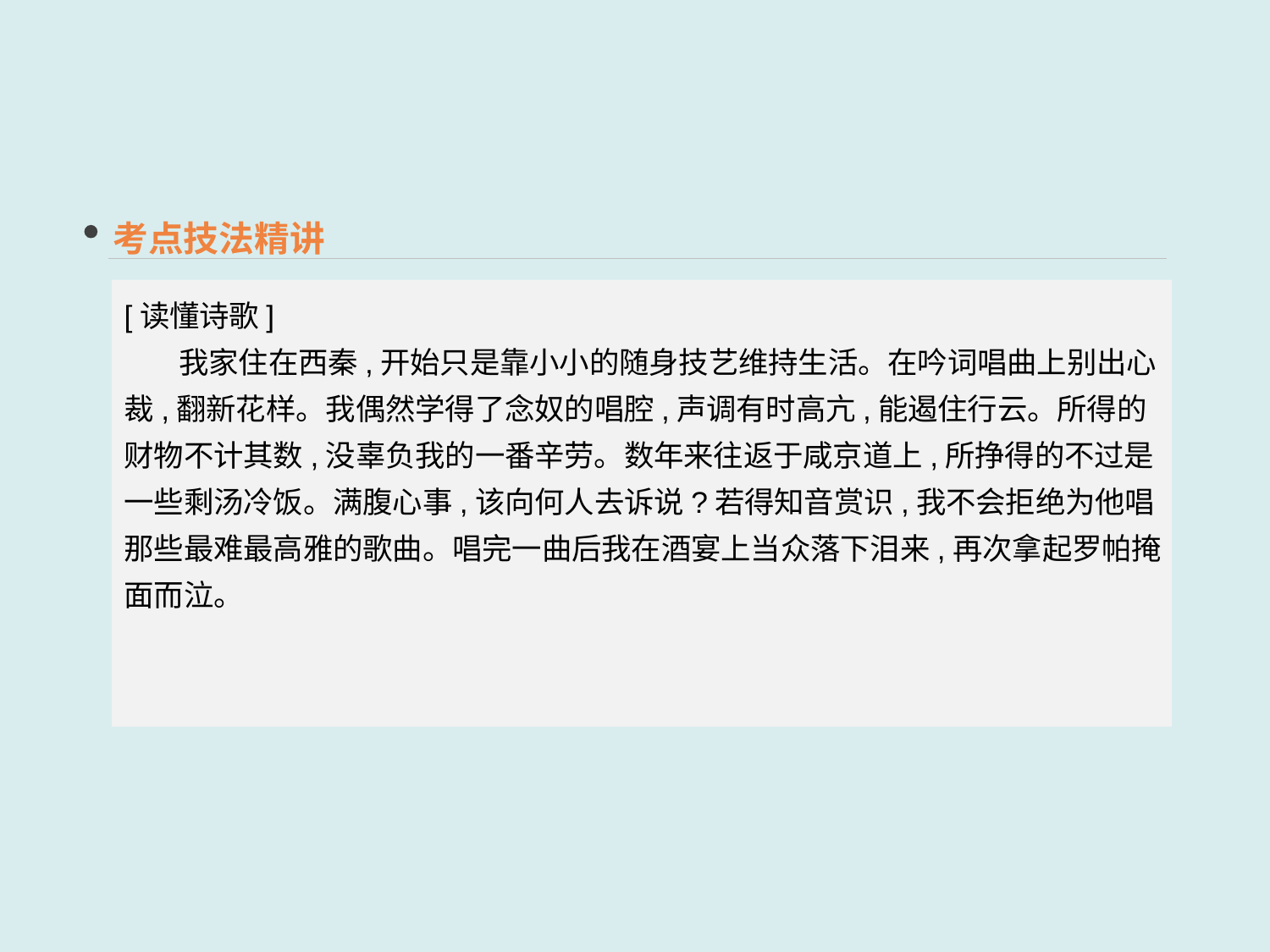

考点技法精讲

[读懂诗歌]
       我家住在西秦,开始只是靠小小的随身技艺维持生活。在吟词唱曲上别出心裁,翻新花样。我偶然学得了念奴的唱腔,声调有时高亢,能遏住行云。所得的财物不计其数,没辜负我的一番辛劳。数年来往返于咸京道上,所挣得的不过是一些剩汤冷饭。满腹心事,该向何人去诉说?若得知音赏识,我不会拒绝为他唱那些最难最高雅的歌曲。唱完一曲后我在酒宴上当众落下泪来,再次拿起罗帕掩面而泣。